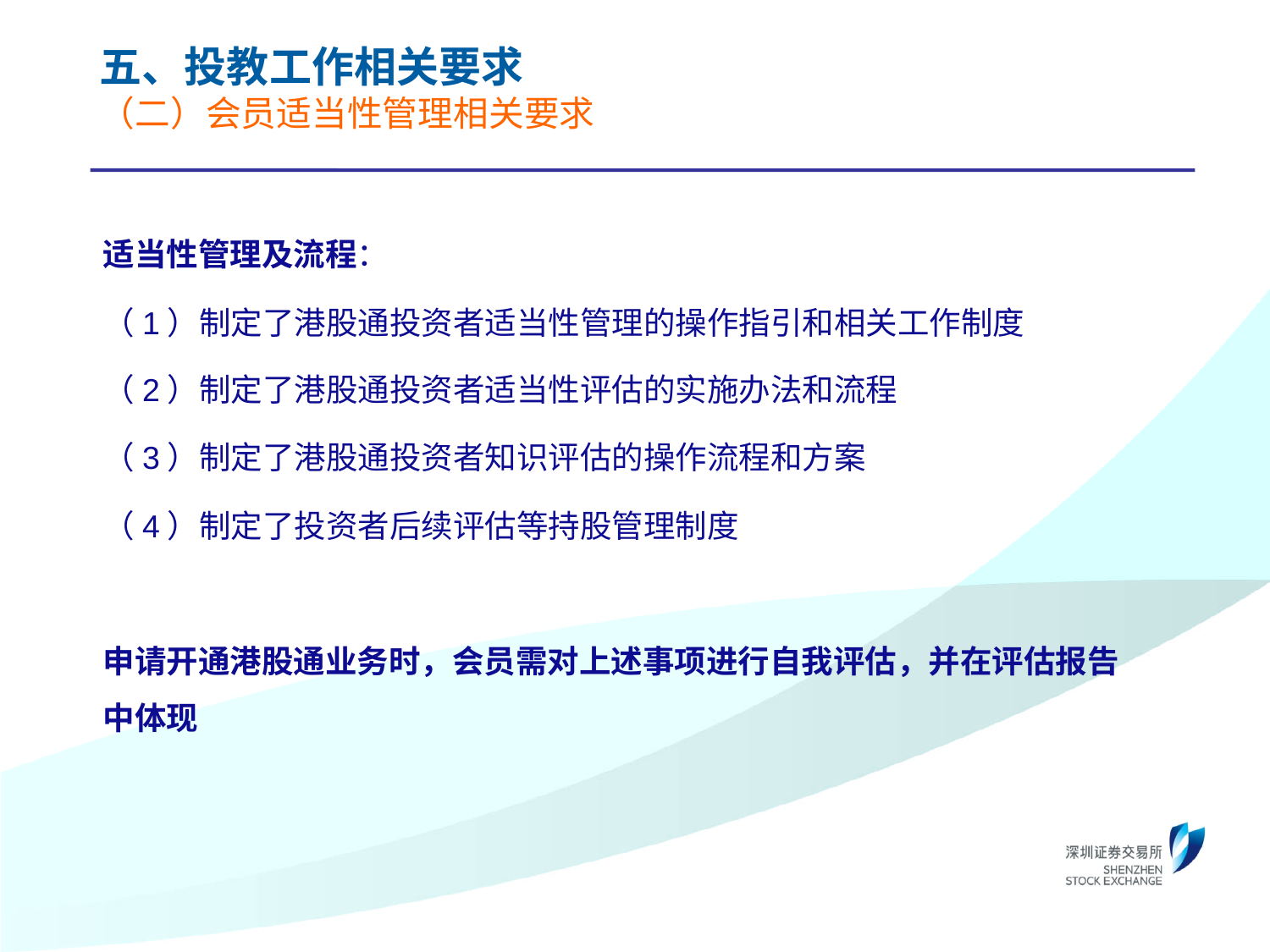

五、投教工作相关要求
（二）会员适当性管理相关要求

适当性管理及流程：
（1）制定了港股通投资者适当性管理的操作指引和相关工作制度
（2）制定了港股通投资者适当性评估的实施办法和流程
（3）制定了港股通投资者知识评估的操作流程和方案
（4）制定了投资者后续评估等持股管理制度

申请开通港股通业务时，会员需对上述事项进行自我评估，并在评估报告中体现